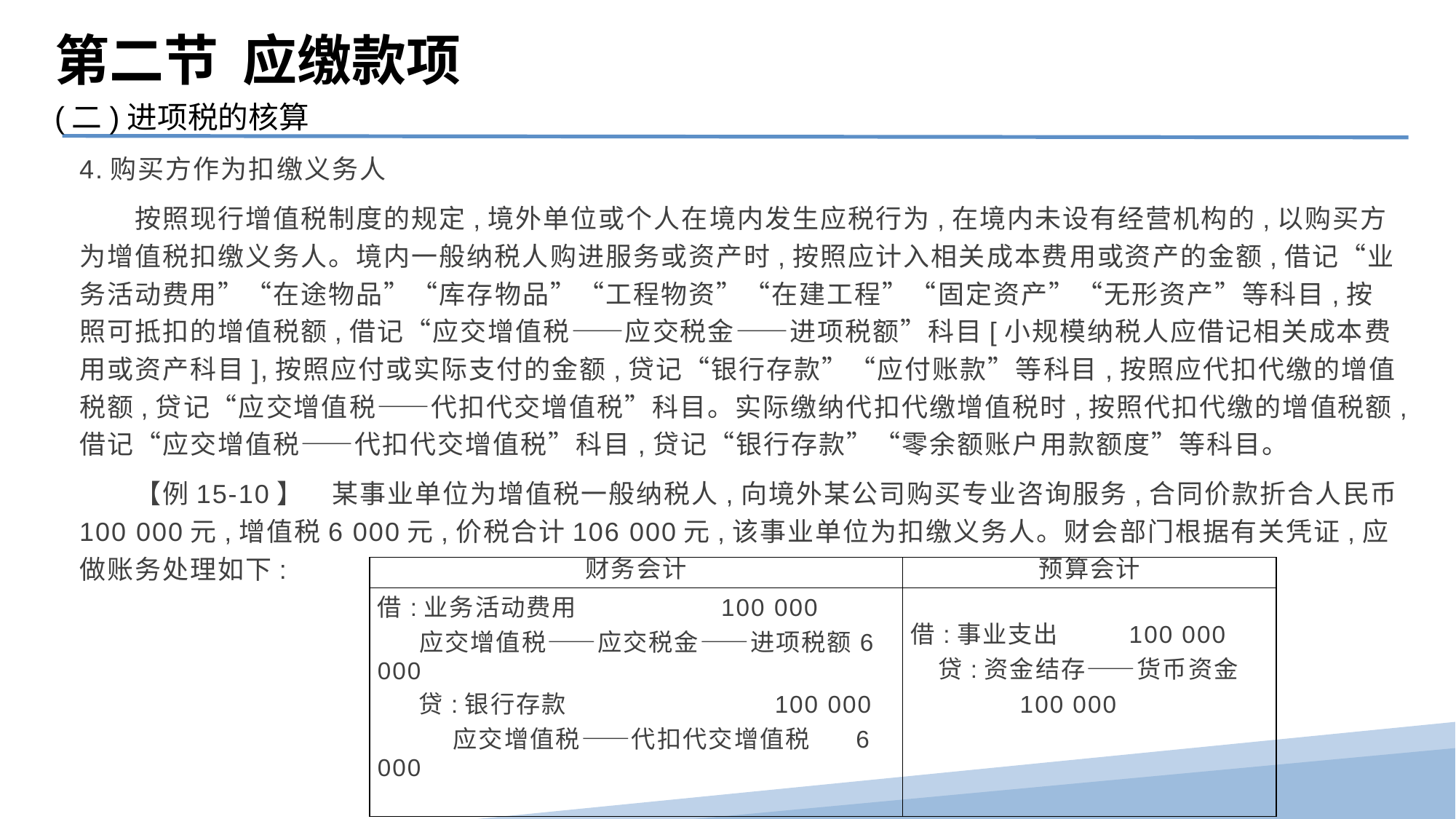

第二节  应缴款项
(二)进项税的核算
4.购买方作为扣缴义务人
　　按照现行增值税制度的规定,境外单位或个人在境内发生应税行为,在境内未设有经营机构的,以购买方为增值税扣缴义务人。境内一般纳税人购进服务或资产时,按照应计入相关成本费用或资产的金额,借记“业务活动费用”“在途物品”“库存物品”“工程物资”“在建工程”“固定资产”“无形资产”等科目,按照可抵扣的增值税额,借记“应交增值税——应交税金——进项税额”科目[小规模纳税人应借记相关成本费用或资产科目],按照应付或实际支付的金额,贷记“银行存款”“应付账款”等科目,按照应代扣代缴的增值税额,贷记“应交增值税——代扣代交增值税”科目。实际缴纳代扣代缴增值税时,按照代扣代缴的增值税额,借记“应交增值税——代扣代交增值税”科目,贷记“银行存款”“零余额账户用款额度”等科目。
　　【例15-10】　某事业单位为增值税一般纳税人,向境外某公司购买专业咨询服务,合同价款折合人民币100 000元,增值税6 000元,价税合计106 000元,该事业单位为扣缴义务人。财会部门根据有关凭证,应做账务处理如下:
| 财务会计 | 预算会计 |
| --- | --- |
| 借:业务活动费用 100 000 应交增值税——应交税金——进项税额6 000 贷:银行存款 100 000 应交增值税——代扣代交增值税 6 000 | 借:事业支出 100 000 贷:资金结存——货币资金 100 000 |